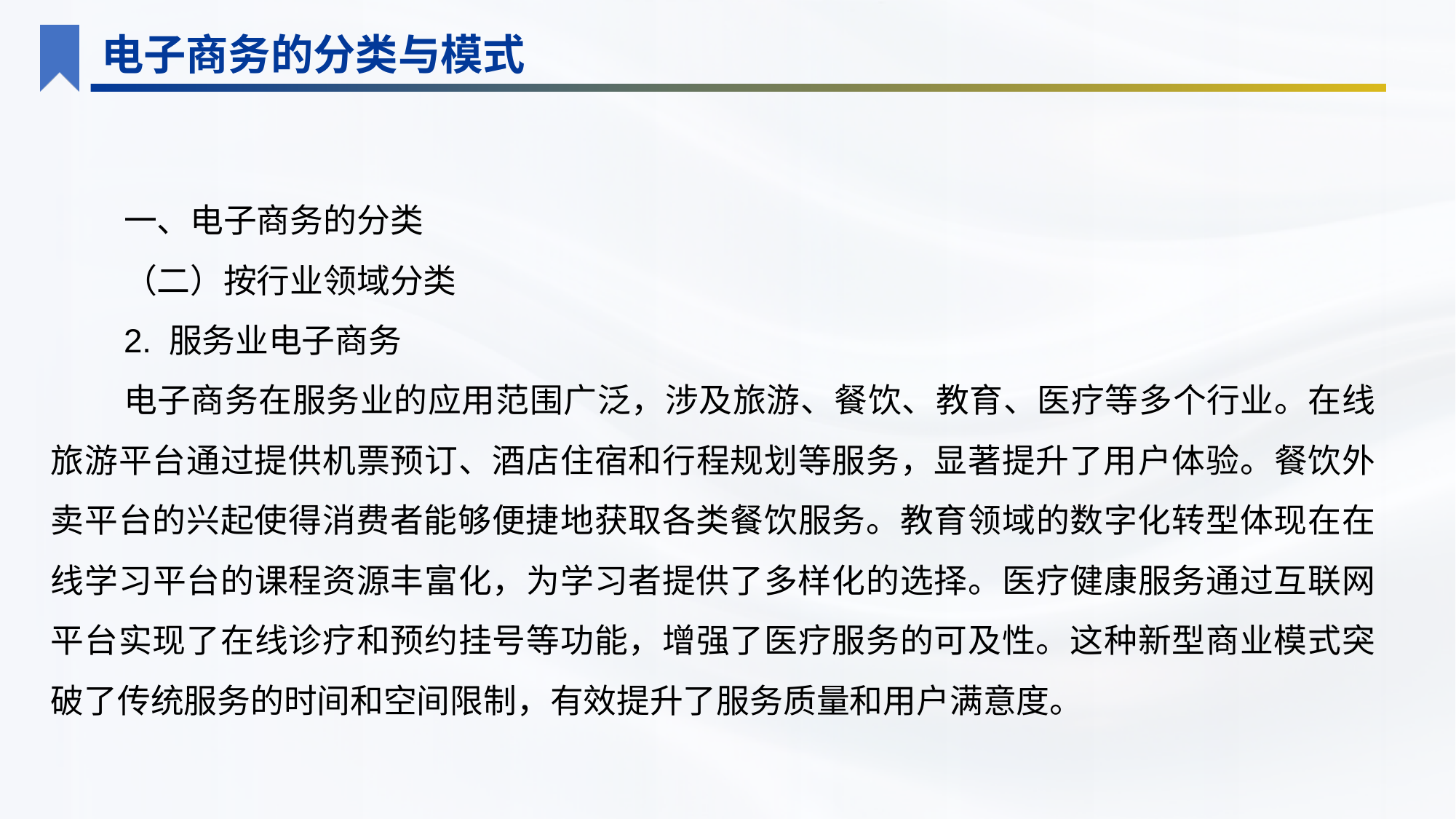

电子商务的分类与模式
一、电子商务的分类
（二）按行业领域分类
2. 服务业电子商务
电子商务在服务业的应用范围广泛，涉及旅游、餐饮、教育、医疗等多个行业。在线旅游平台通过提供机票预订、酒店住宿和行程规划等服务，显著提升了用户体验。餐饮外卖平台的兴起使得消费者能够便捷地获取各类餐饮服务。教育领域的数字化转型体现在在线学习平台的课程资源丰富化，为学习者提供了多样化的选择。医疗健康服务通过互联网平台实现了在线诊疗和预约挂号等功能，增强了医疗服务的可及性。这种新型商业模式突破了传统服务的时间和空间限制，有效提升了服务质量和用户满意度。